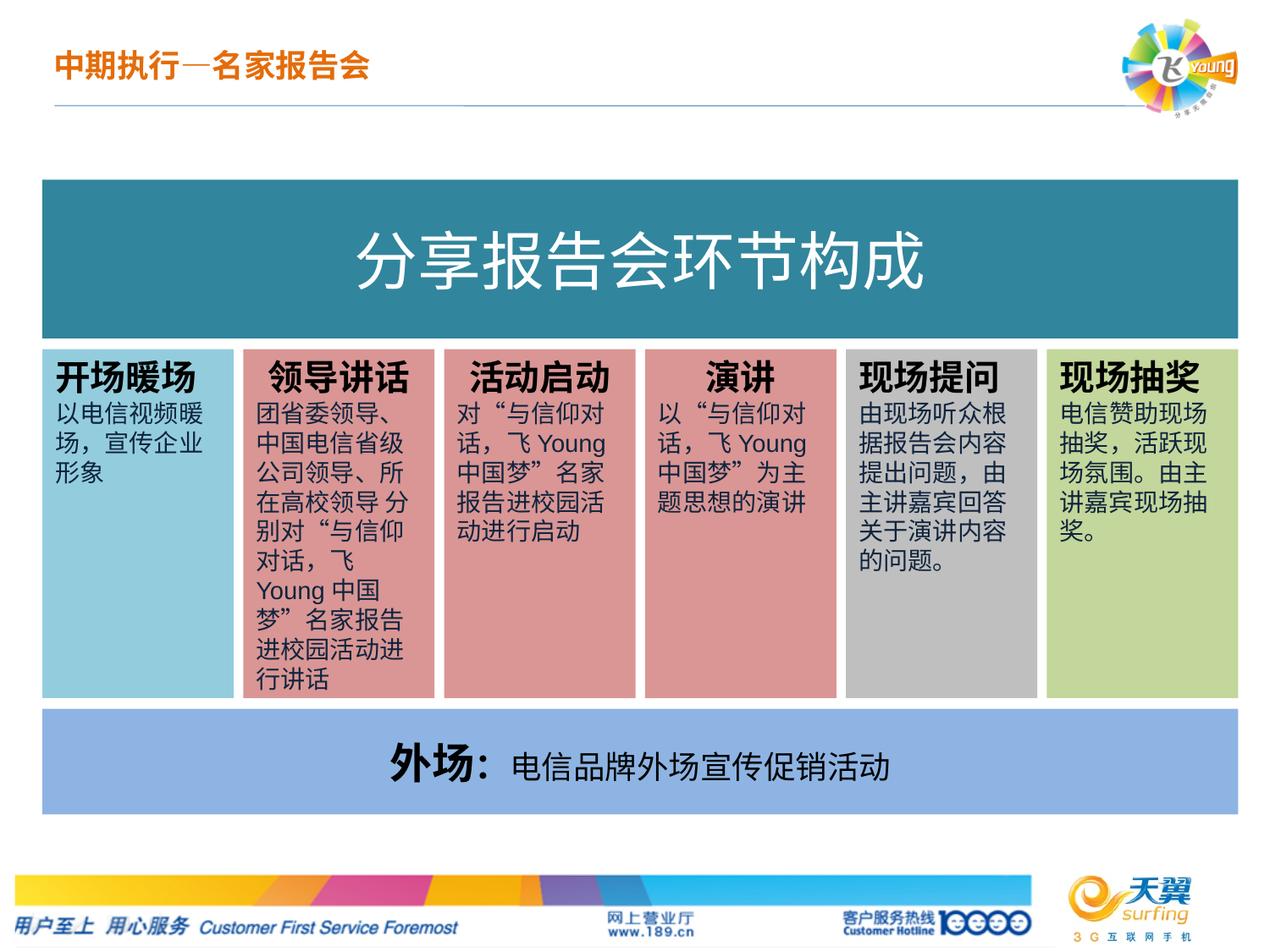

中期执行—名家报告会
分享报告会环节构成
开场暖场
以电信视频暖场，宣传企业形象
领导讲话
团省委领导、中国电信省级公司领导、所在高校领导 分别对“与信仰对话，飞Young中国梦”名家报告进校园活动进行讲话
活动启动
对“与信仰对话，飞Young中国梦”名家报告进校园活动进行启动
演讲
以“与信仰对话，飞Young中国梦”为主题思想的演讲
现场提问
由现场听众根据报告会内容提出问题，由主讲嘉宾回答关于演讲内容的问题。
现场抽奖
电信赞助现场抽奖，活跃现场氛围。由主讲嘉宾现场抽奖。
外场：电信品牌外场宣传促销活动